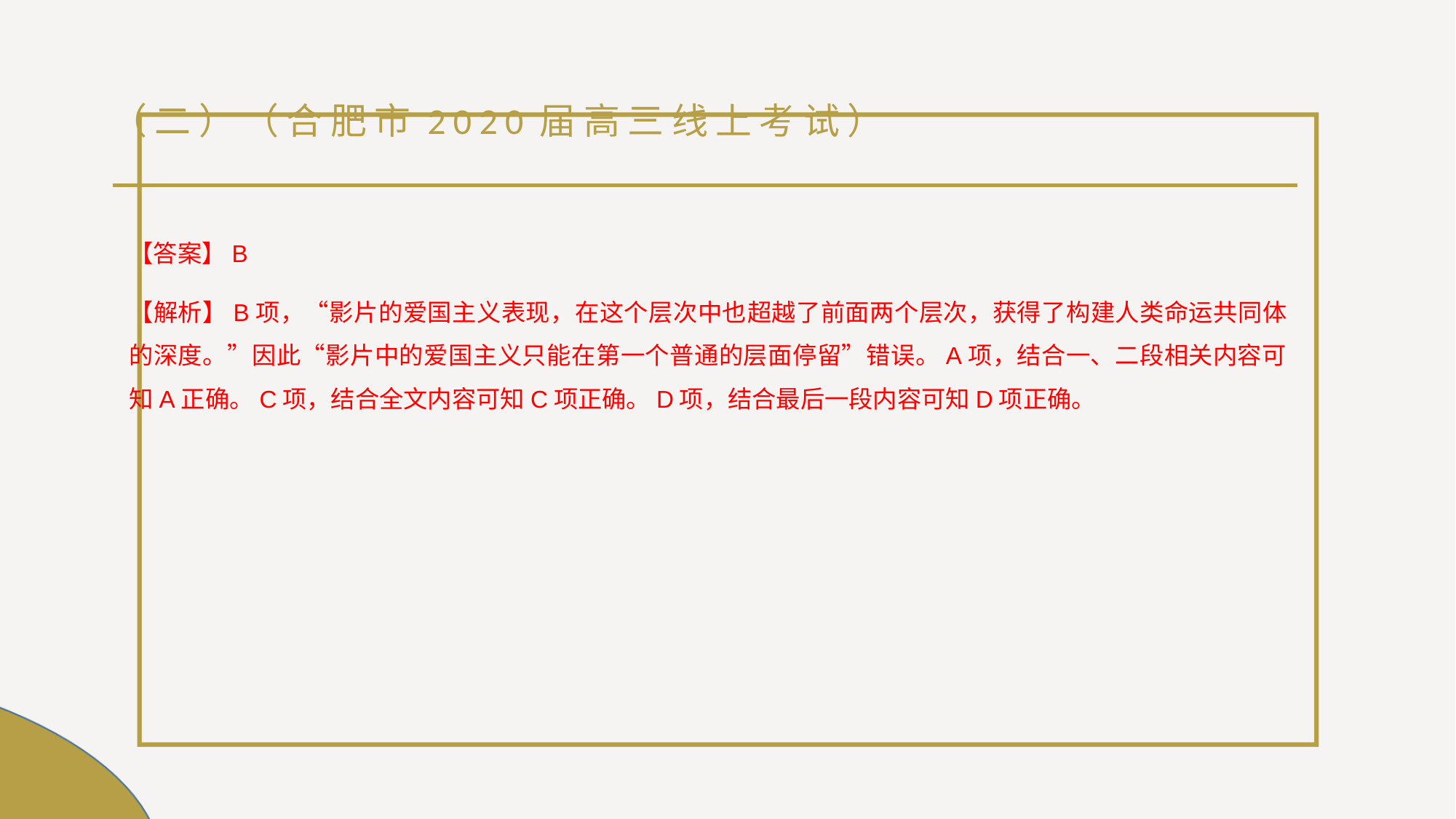

# （二）（合肥市2020届高三线上考试）
【答案】B
【解析】B项，“影片的爱国主义表现，在这个层次中也超越了前面两个层次，获得了构建人类命运共同体的深度。”因此“影片中的爱国主义只能在第一个普通的层面停留”错误。A项，结合一、二段相关内容可知A正确。C项，结合全文内容可知C项正确。D项，结合最后一段内容可知D项正确。